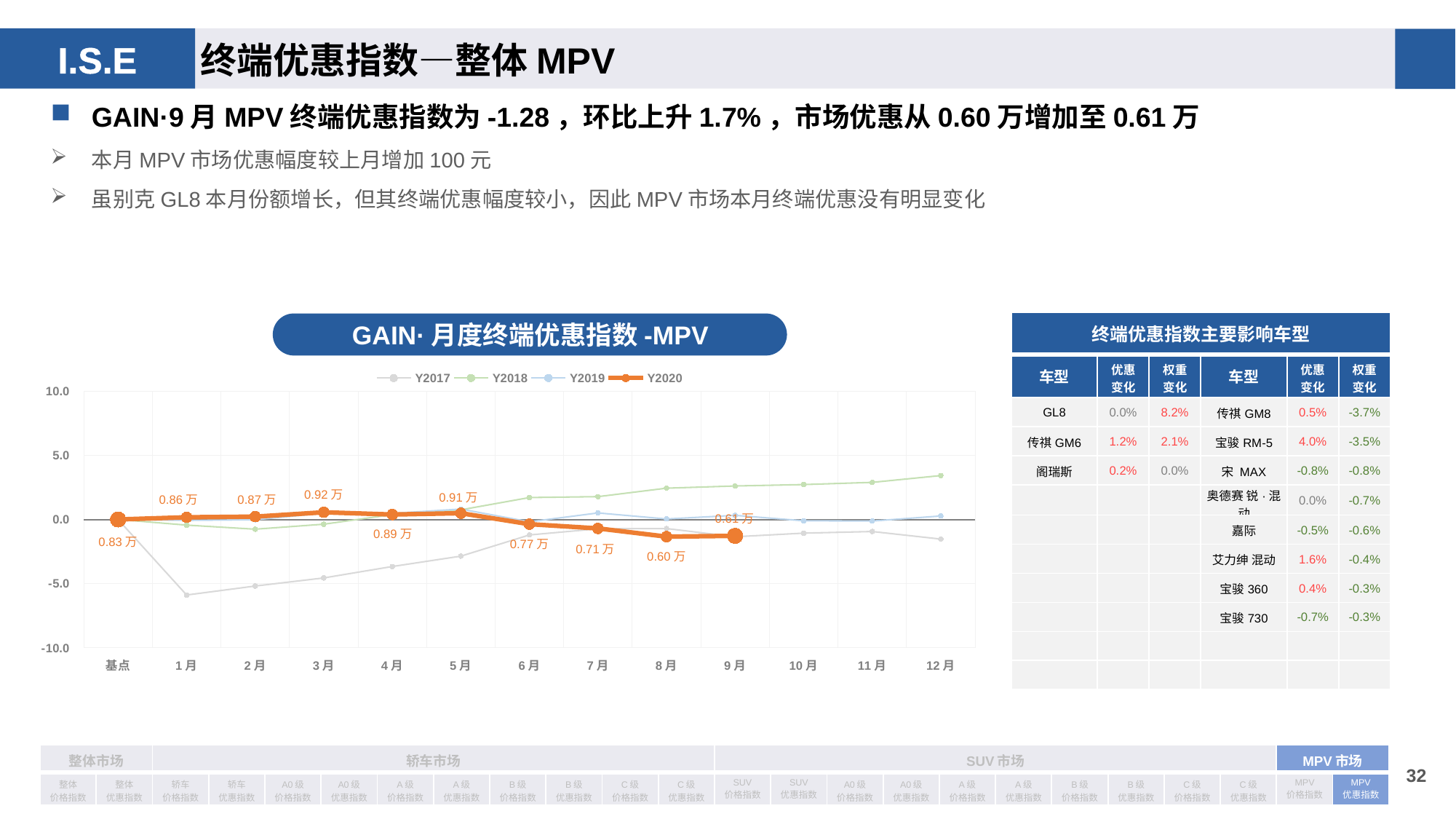

终端优惠指数—整体MPV
GAIN·9月MPV终端优惠指数为-1.28，环比上升1.7%，市场优惠从0.60万增加至0.61万
本月MPV市场优惠幅度较上月增加100元
虽别克GL8本月份额增长，但其终端优惠幅度较小，因此MPV市场本月终端优惠没有明显变化
| 终端优惠指数主要影响车型 |  |  |  |  |  |
| --- | --- | --- | --- | --- | --- |
| 车型 | 优惠 变化 | 权重 变化 | 车型 | 优惠 变化 | 权重变化 |
| GL8 | 0.0% | 8.2% | 传祺GM8 | 0.5% | -3.7% |
| 传祺GM6 | 1.2% | 2.1% | 宝骏RM-5 | 4.0% | -3.5% |
| 阁瑞斯 | 0.2% | 0.0% | 宋 MAX | -0.8% | -0.8% |
|  |  |  | 奥德赛 锐·混动 | 0.0% | -0.7% |
|  |  |  | 嘉际 | -0.5% | -0.6% |
|  |  |  | 艾力绅 混动 | 1.6% | -0.4% |
|  |  |  | 宝骏360 | 0.4% | -0.3% |
|  |  |  | 宝骏730 | -0.7% | -0.3% |
|  |  |  |  |  |  |
|  |  |  |  |  |  |
GAIN·月度终端优惠指数-MPV

### Chart

| Category | Y2017 | Y2018 | Y2019 | Y2020 |
|---|---|---|---|---|
| 基点 | 0.0 | 0.0 | 0.0 | 0.0 |
| 1月 | -5.89 | -0.44 | -0.07 | 0.17 |
| 2月 | -5.19 | -0.76 | -0.02 | 0.22 |
| 3月 | -4.56 | -0.37 | 0.49 | 0.56 |
| 4月 | -3.67 | 0.38 | 0.48 | 0.38498774158792554 |
| 5月 | -2.86 | 0.75 | 0.81 | 0.4886946365740292 |
| 6月 | -1.21 | 1.71 | -0.18 | -0.36607240689276904 |
| 7月 | -0.73 | 1.78 | 0.51 | -0.7 |
| 8月 | -0.71 | 2.44 | 0.04 | -1.34 |
| 9月 | -1.35 | 2.61 | 0.32 | -1.28 |
| 10月 | -1.07 | 2.72 | -0.1 | None |
| 11月 | -0.94 | 2.89 | -0.12 | None |
| 12月 | -1.53 | 3.42 | 0.27 | None |
| 整体市场 |  | 轿车市场 |  |  |  |  |  |  |  |  |  | SUV市场 |  |  |  |  |  |  |  |  |  | MPV市场 |  |
| --- | --- | --- | --- | --- | --- | --- | --- | --- | --- | --- | --- | --- | --- | --- | --- | --- | --- | --- | --- | --- | --- | --- | --- |
| 整体 价格指数 | 整体 优惠指数 | 轿车 价格指数 | 轿车 优惠指数 | A0级 价格指数 | A0级 优惠指数 | A级 价格指数 | A级 优惠指数 | B级 价格指数 | B级 优惠指数 | C级 价格指数 | C级 优惠指数 | SUV 价格指数 | SUV 优惠指数 | A0级 价格指数 | A0级 优惠指数 | A级 价格指数 | A级 优惠指数 | B级 价格指数 | B级 优惠指数 | C级 价格指数 | C级 优惠指数 | MPV 价格指数 | MPV 优惠指数 |
32